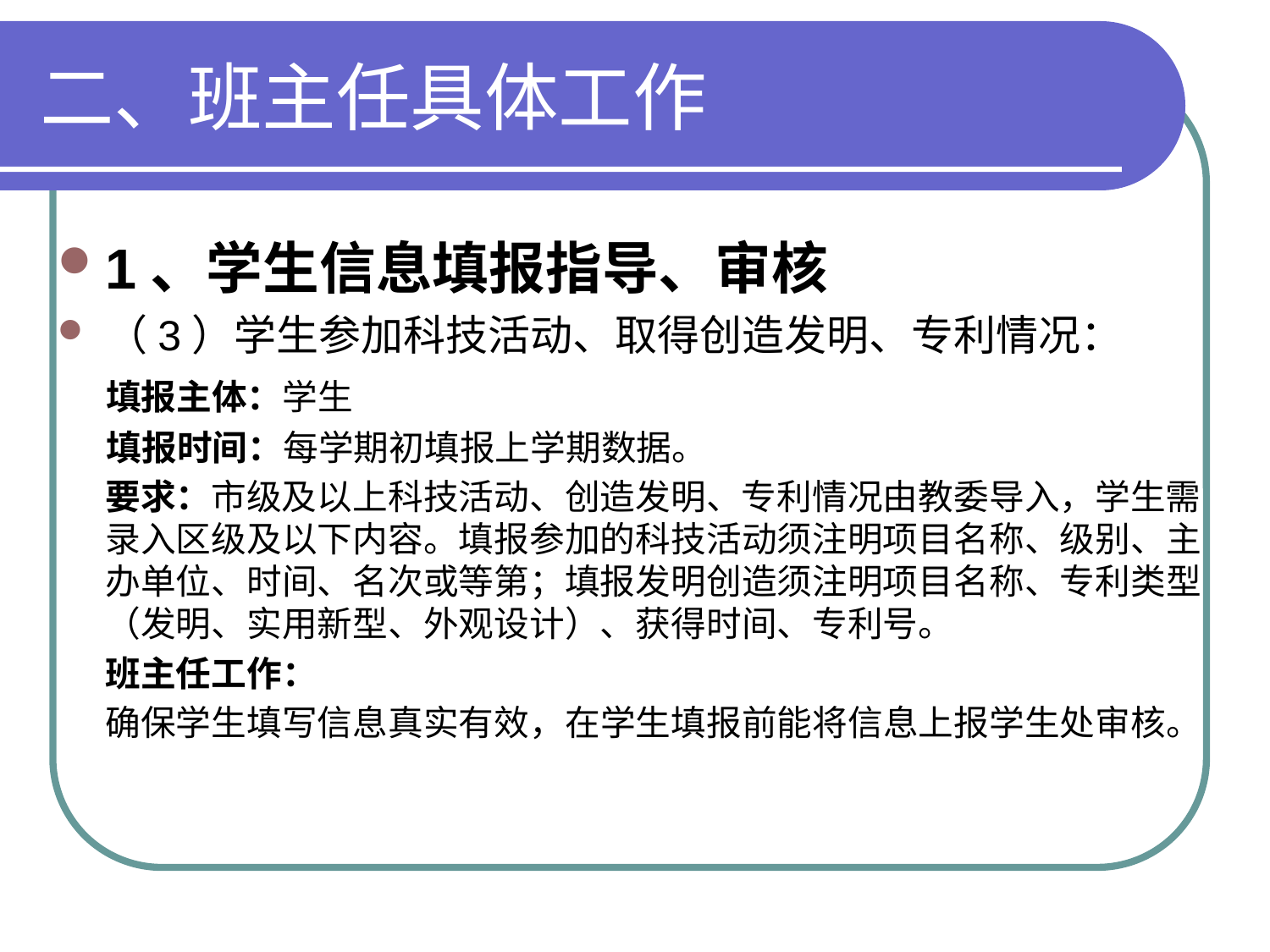

# 二、班主任具体工作
1、学生信息填报指导、审核
（3）学生参加科技活动、取得创造发明、专利情况：
    填报主体：学生
     填报时间：每学期初填报上学期数据。
     要求：市级及以上科技活动、创造发明、专利情况由教委导入，学生需录入区级及以下内容。填报参加的科技活动须注明项目名称、级别、主办单位、时间、名次或等第；填报发明创造须注明项目名称、专利类型（发明、实用新型、外观设计）、获得时间、专利号。
     班主任工作：
     确保学生填写信息真实有效，在学生填报前能将信息上报学生处审核。